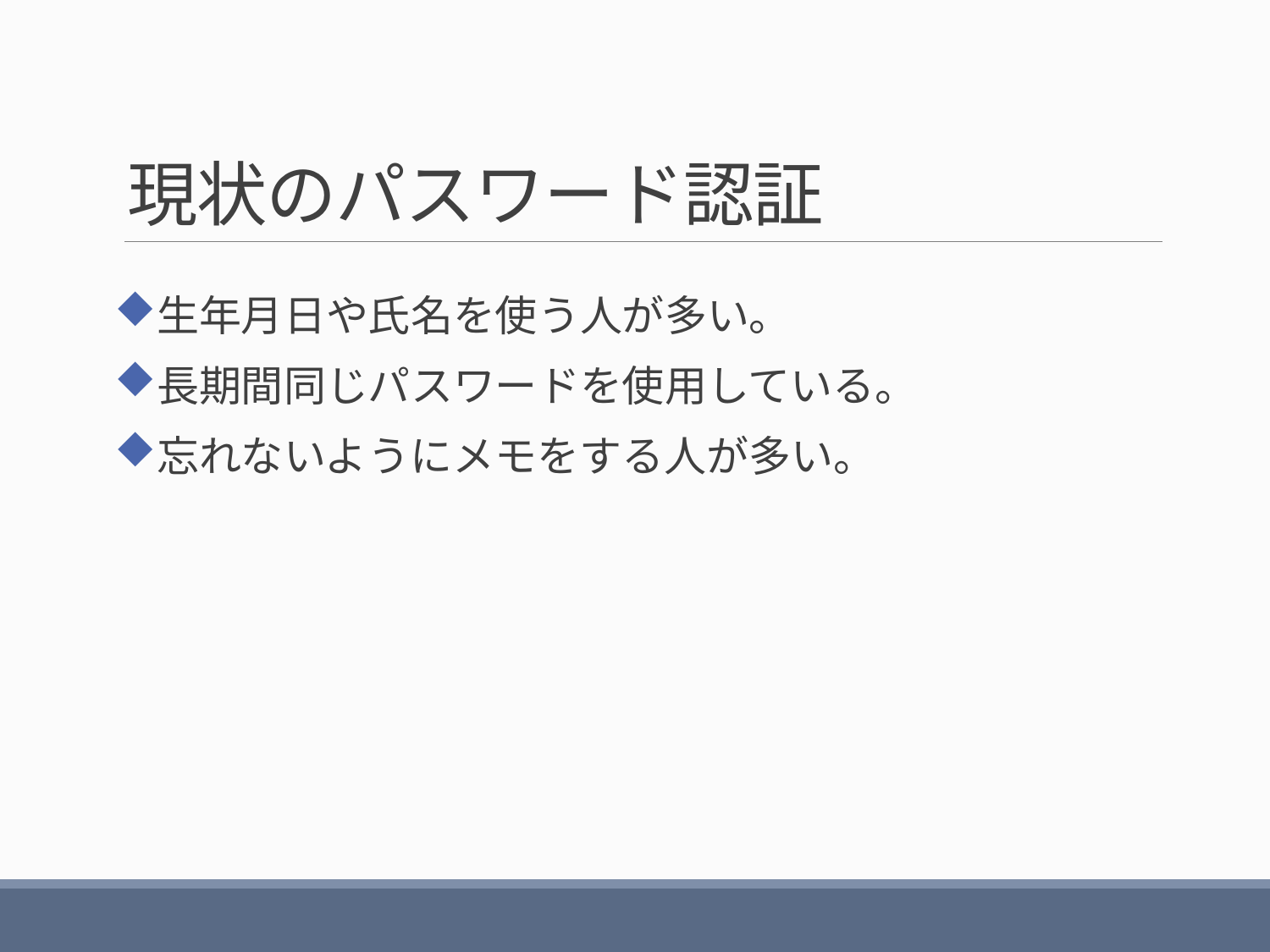

# 現状のパスワード認証
生年月日や氏名を使う人が多い。
長期間同じパスワードを使用している。
忘れないようにメモをする人が多い。